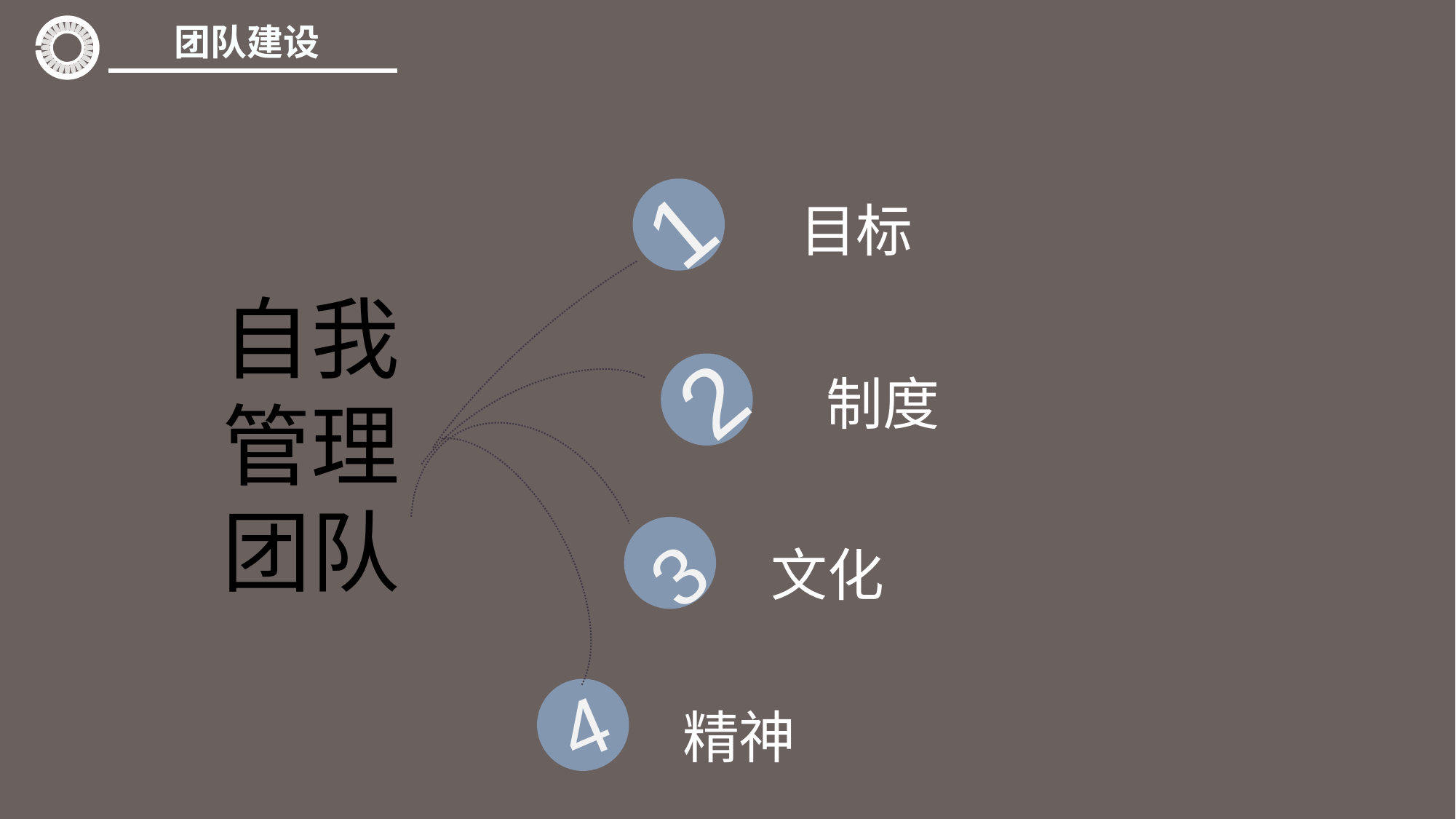

团队建设
目标
1

2

3
自我
管理
团队
制度

文化
4
精神